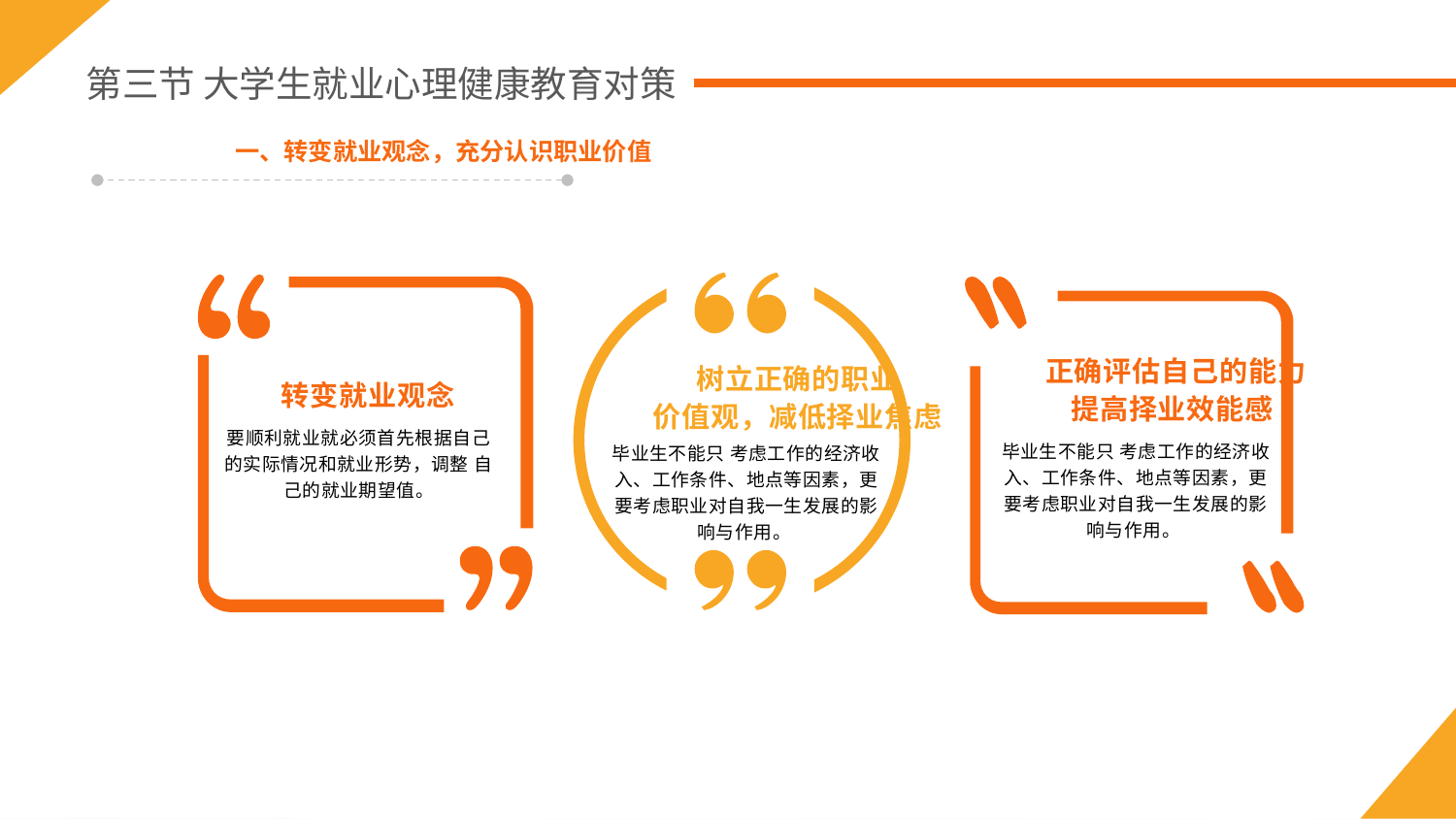

第三节 大学生就业心理健康教育对策
一、转变就业观念，充分认识职业价值

正确评估自己的能力
提高择业效能感
树立正确的职业
价值观，减低择业焦虑
转变就业观念
要顺利就业就必须首先根据自己的实际情况和就业形势，调整 自己的就业期望值。
毕业生不能只 考虑工作的经济收入、工作条件、地点等因素，更要考虑职业对自我一生发展的影响与作用。
毕业生不能只 考虑工作的经济收入、工作条件、地点等因素，更要考虑职业对自我一生发展的影响与作用。